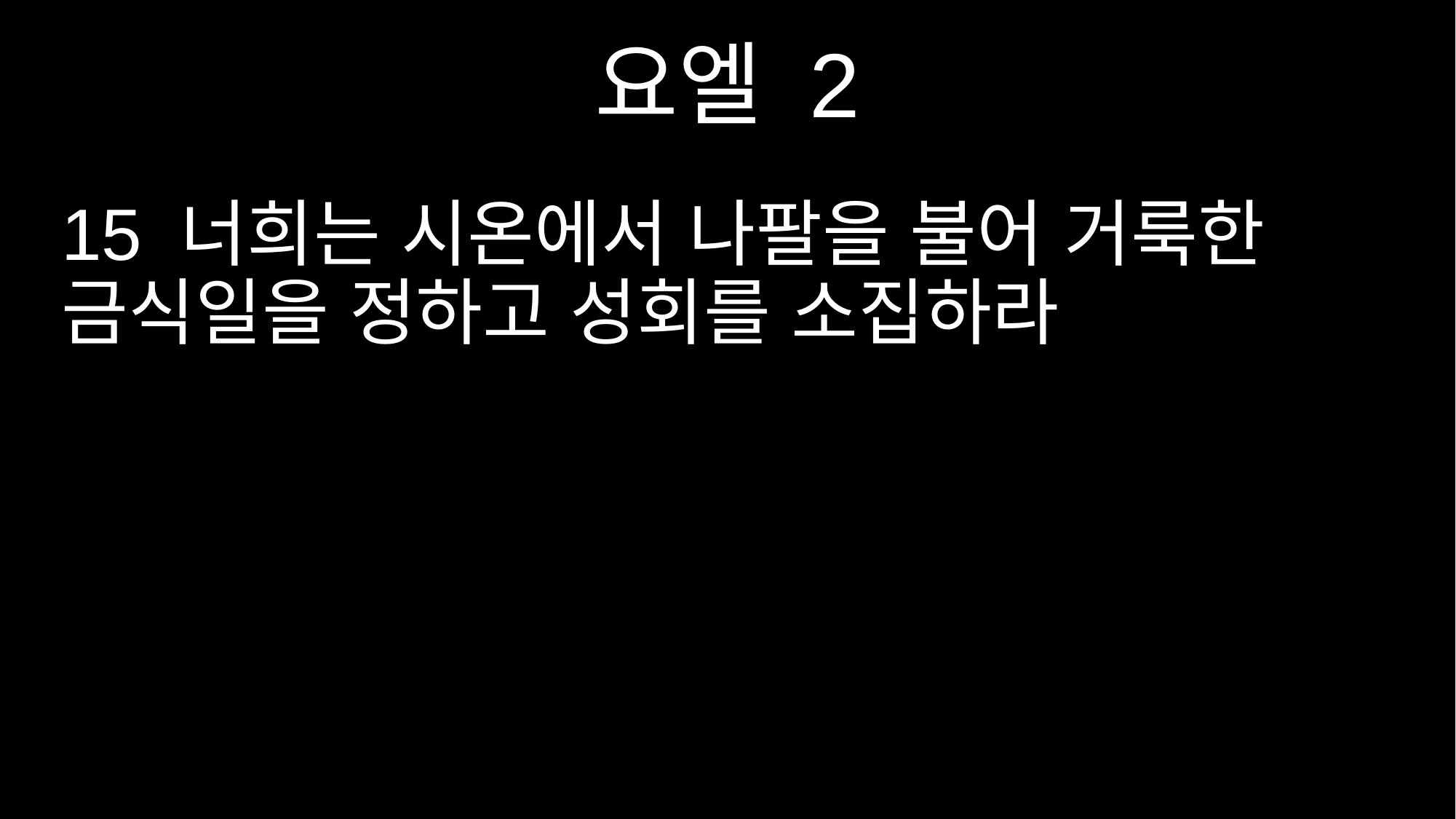

요엘 2
15 너희는 시온에서 나팔을 불어 거룩한 금식일을 정하고 성회를 소집하라